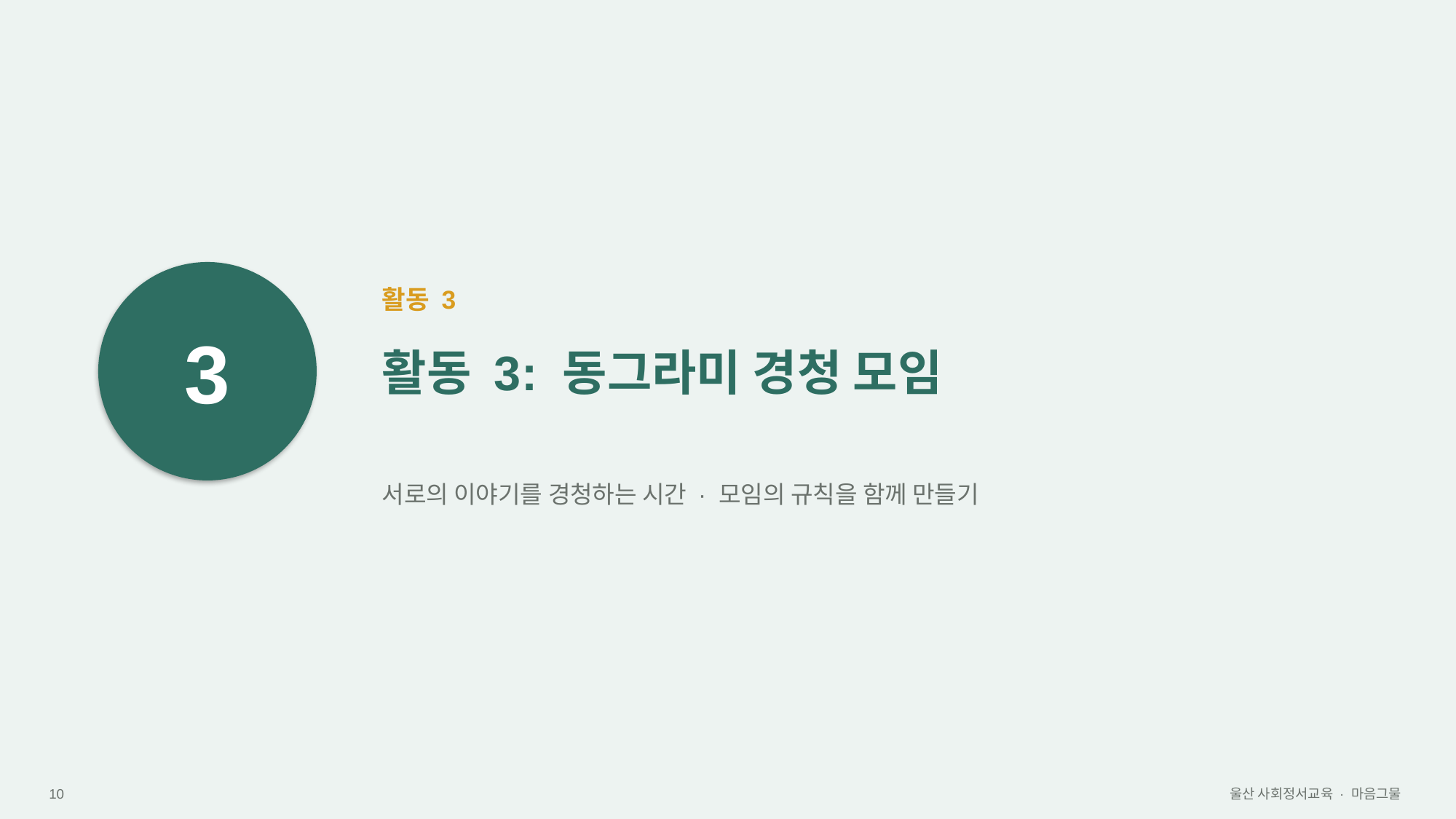

3
활동 3
활동 3: 동그라미 경청 모임
서로의 이야기를 경청하는 시간 · 모임의 규칙을 함께 만들기
10
울산 사회정서교육 · 마음그물